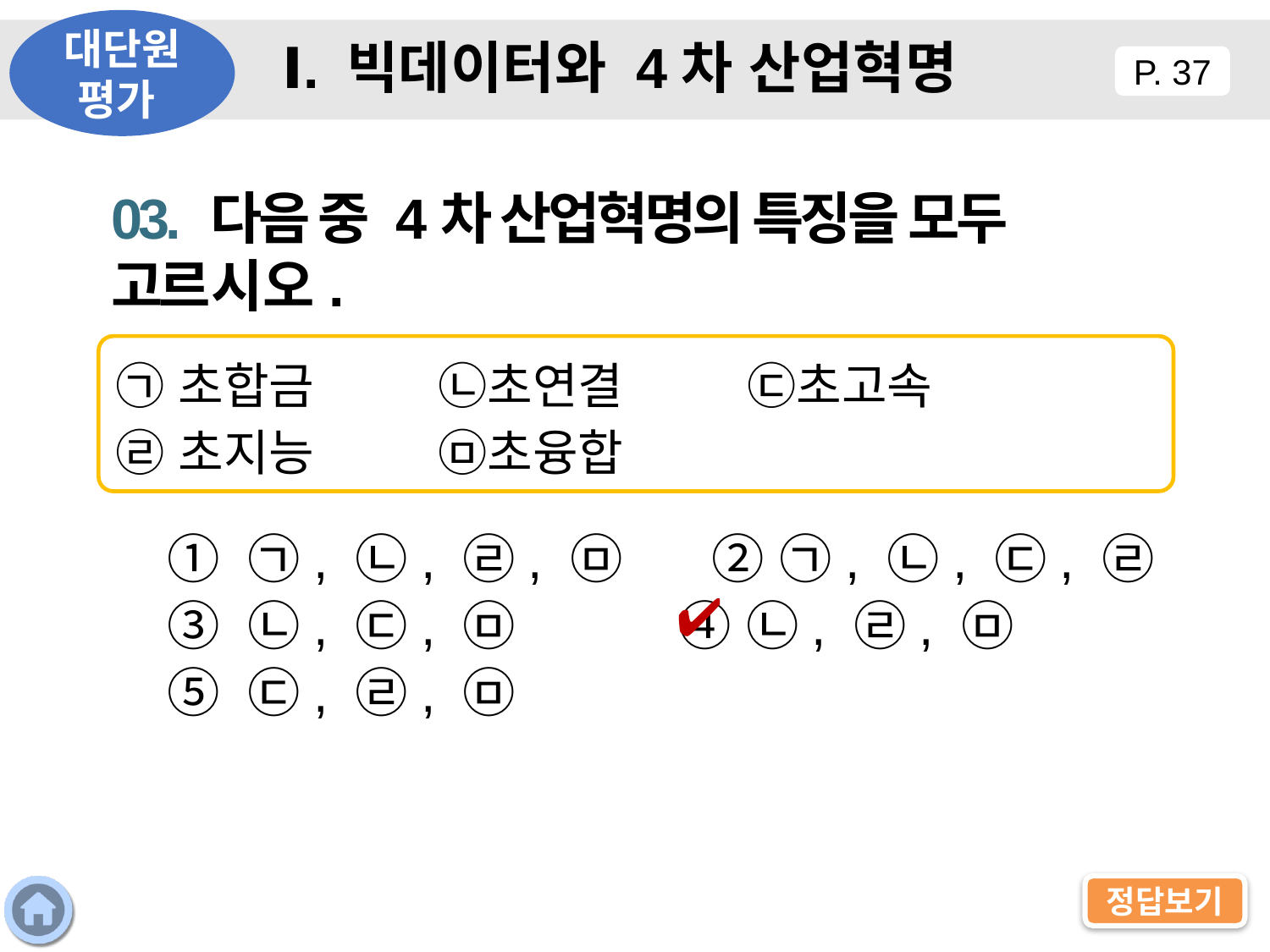

대단원 평가

Ⅰ. 빅데이터와 4차 산업혁명
P. 37
03. 다음 중 4차 산업혁명의 특징을 모두 고르시오.
㉠ 초합금         ㉡초연결         ㉢초고속
㉣ 초지능         ㉤초융합
① ㉠, ㉡, ㉣, ㉤      ② ㉠, ㉡, ㉢, ㉣
③ ㉡, ㉢, ㉤           ④ ㉡, ㉣, ㉤
⑤ ㉢, ㉣, ㉤
✔
정답보기